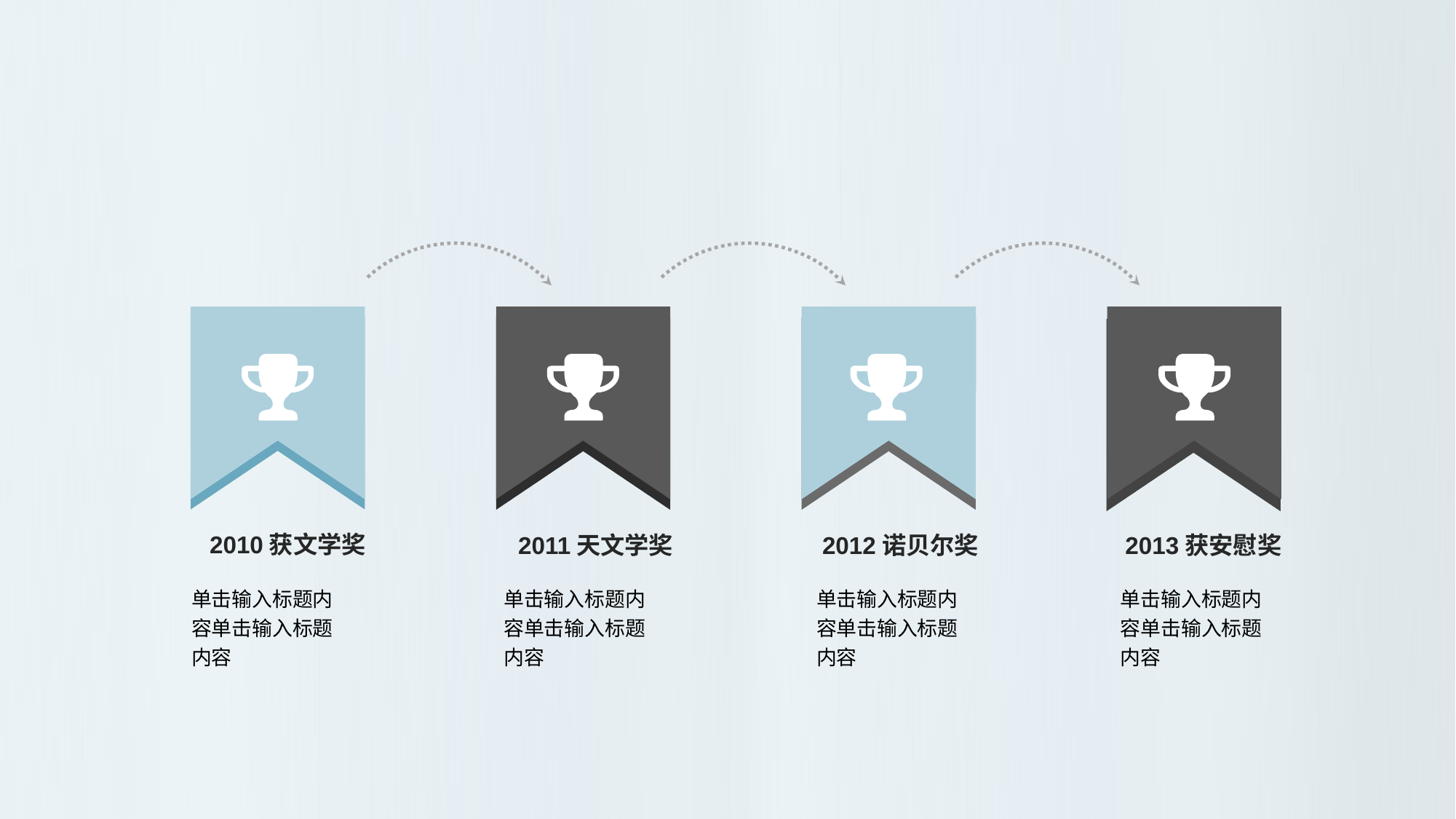

2010获文学奖
2011天文学奖
2012诺贝尔奖
2013获安慰奖
单击输入标题内容单击输入标题内容
单击输入标题内容单击输入标题内容
单击输入标题内容单击输入标题内容
单击输入标题内容单击输入标题内容